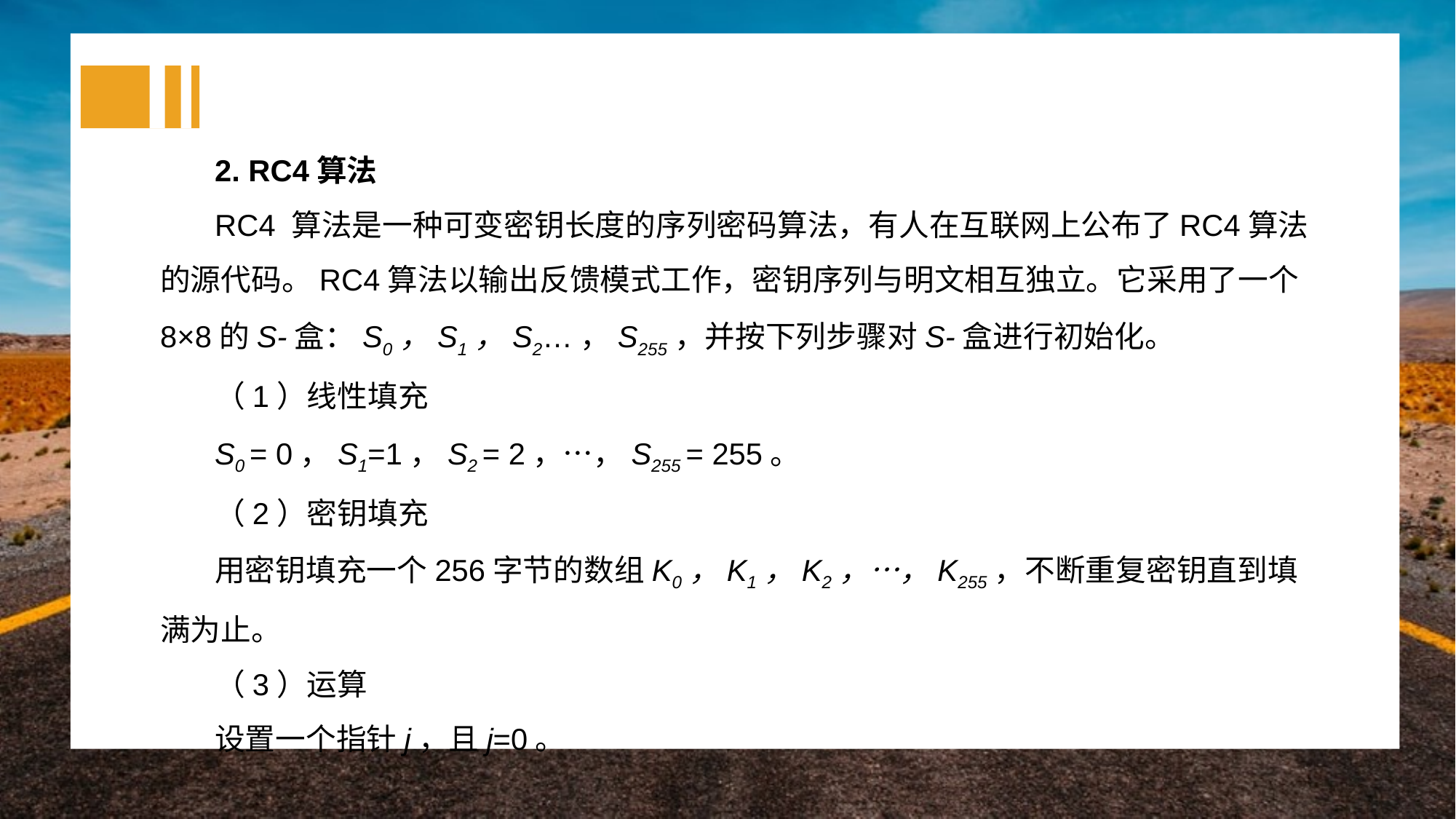

2. RC4算法
RC4 算法是一种可变密钥长度的序列密码算法，有人在互联网上公布了RC4算法的源代码。RC4算法以输出反馈模式工作，密钥序列与明文相互独立。它采用了一个8×8的S-盒：S0，S1，S2…，S255，并按下列步骤对S-盒进行初始化。
（1）线性填充
S0 = 0，S1=1，S2 = 2，…，S255 = 255。
（2）密钥填充
用密钥填充一个256字节的数组K0，K1，K2，…，K255，不断重复密钥直到填满为止。
（3）运算
设置一个指针j，且j=0。